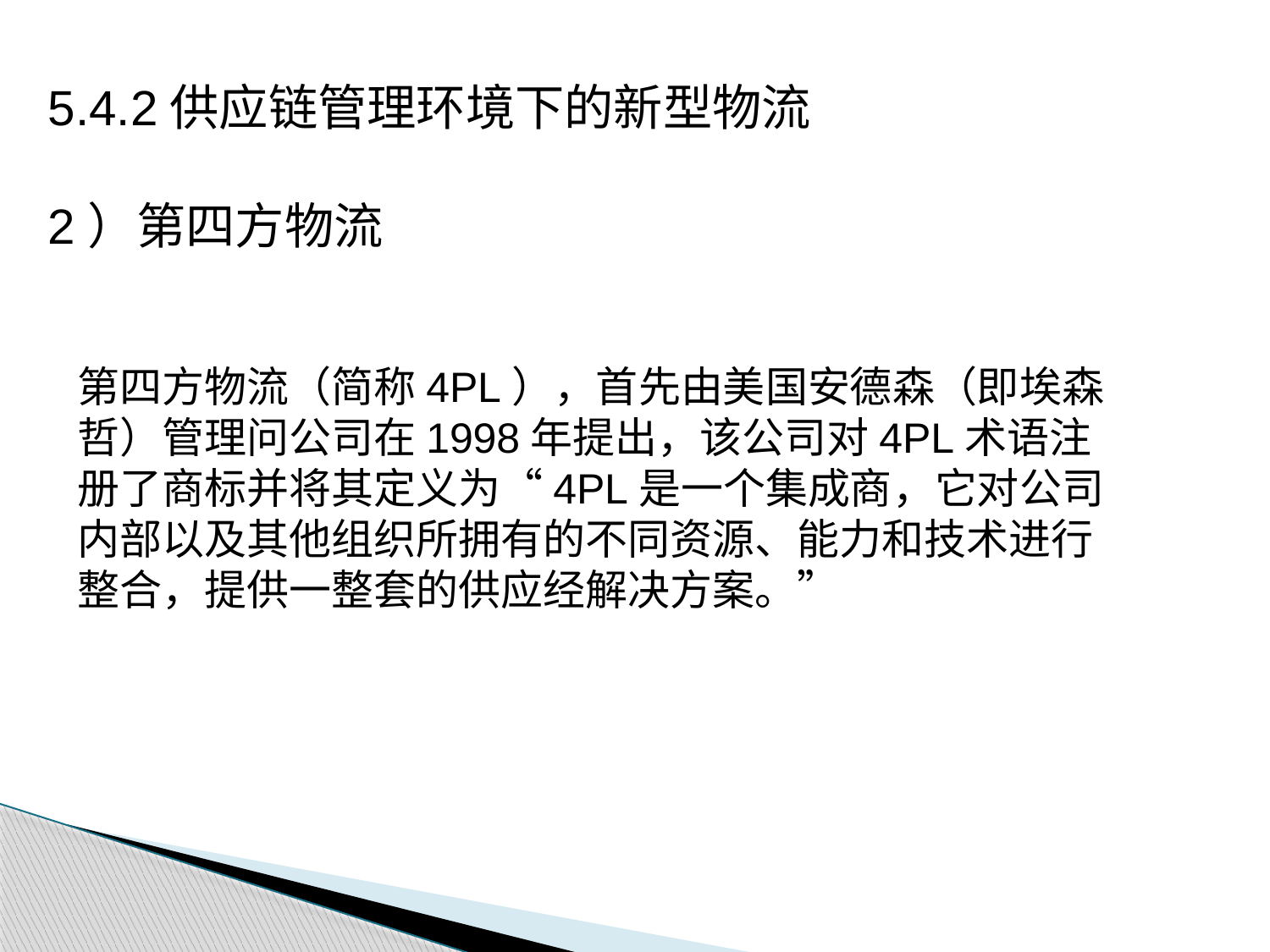

5.4.2供应链管理环境下的新型物流

2）第四方物流
第四方物流（简称4PL），首先由美国安德森（即埃森哲）管理问公司在1998年提出，该公司对4PL术语注册了商标并将其定义为“4PL是一个集成商，它对公司内部以及其他组织所拥有的不同资源、能力和技术进行整合，提供一整套的供应经解决方案。”